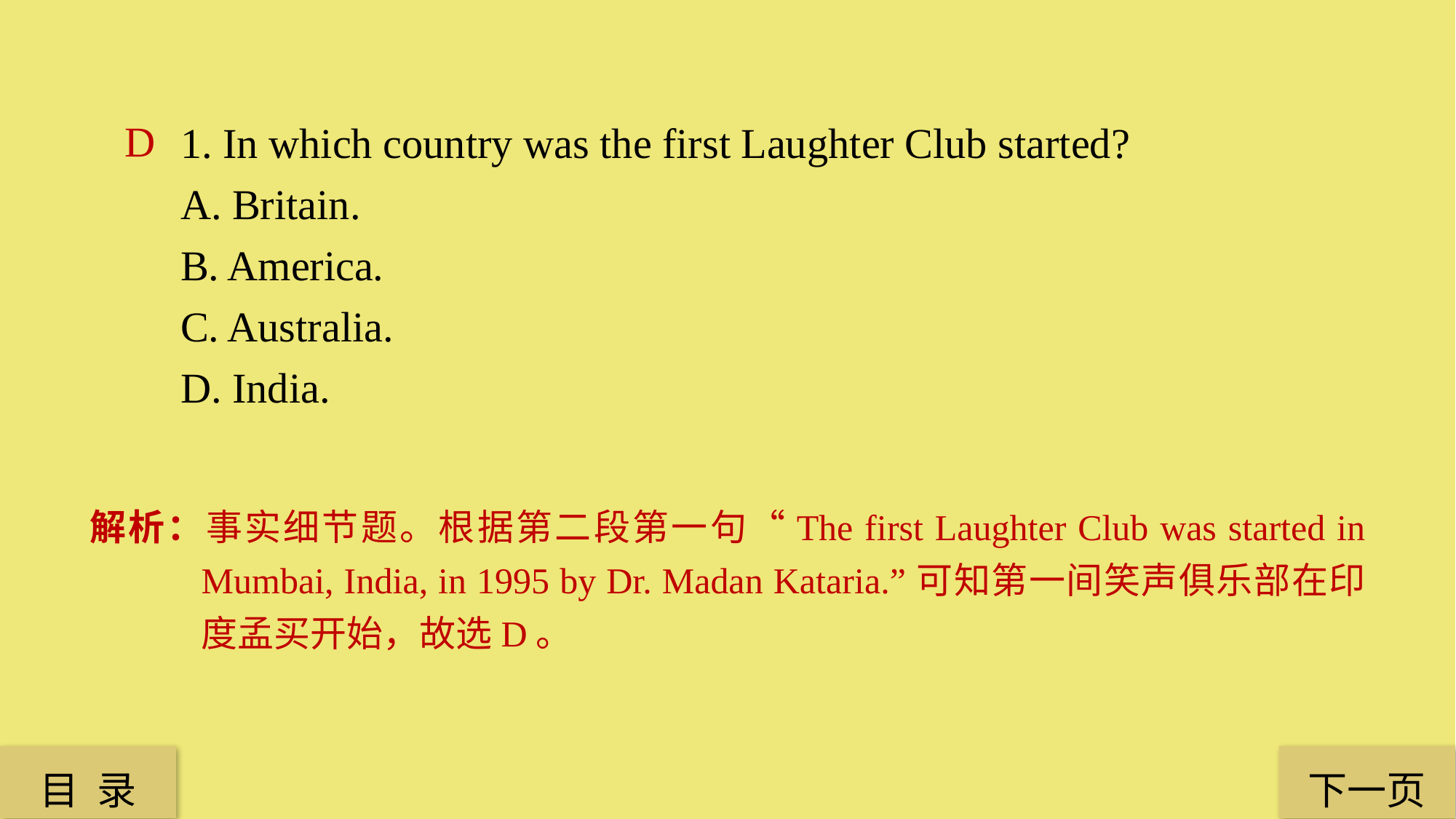

1. In which country was the first Laughter Club started?
A. Britain.
B. America.
C. Australia.
D. India.
D
解析：事实细节题。根据第二段第一句“The first Laughter Club was started in Mumbai, India, in 1995 by Dr. Madan Kataria.”可知第一间笑声俱乐部在印度孟买开始，故选D。